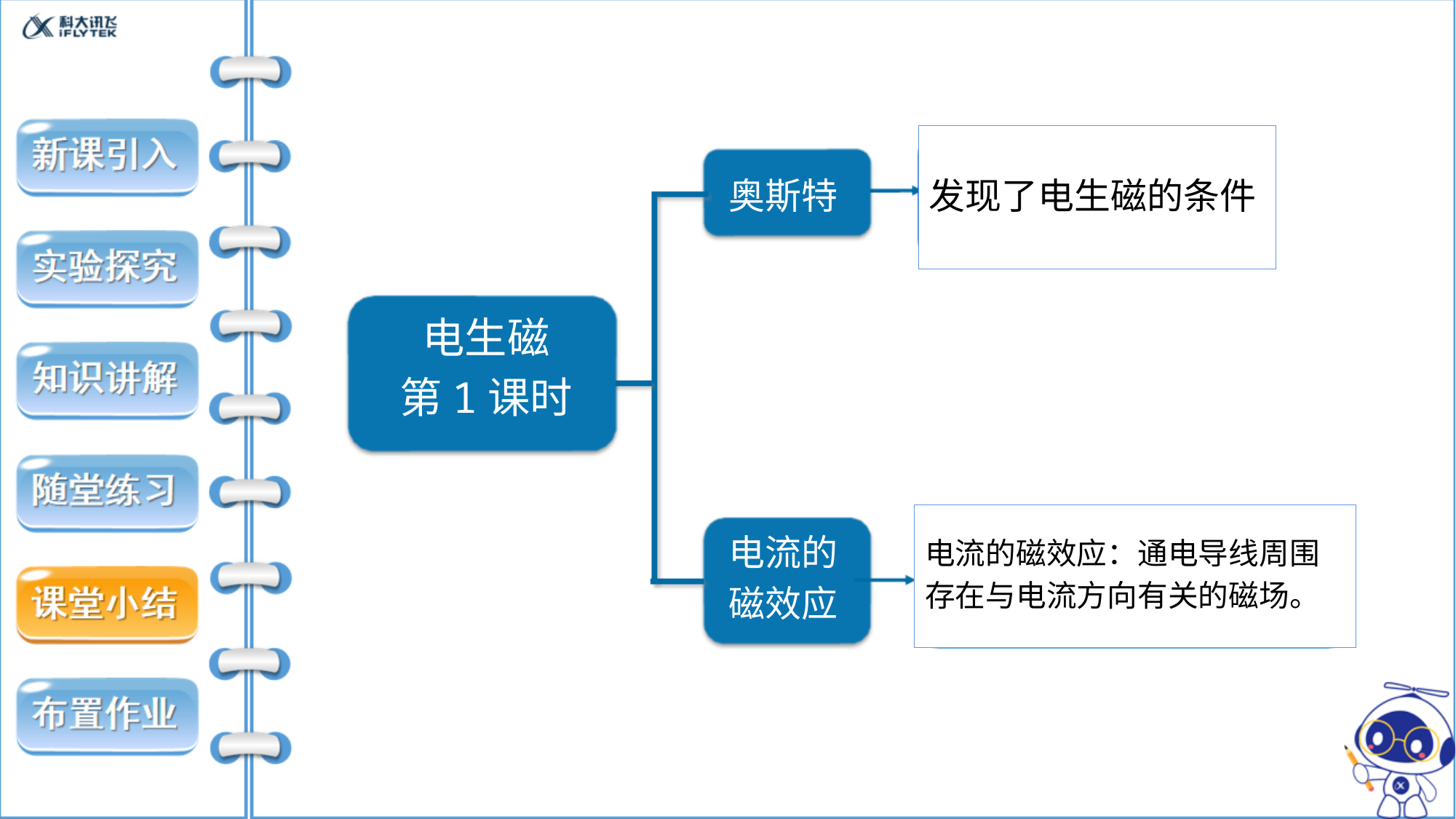

发现了电生磁的条件
奥斯特
电生磁
第1课时
电流的磁效应：通电导线周围
存在与电流方向有关的磁场。
电流的
磁效应